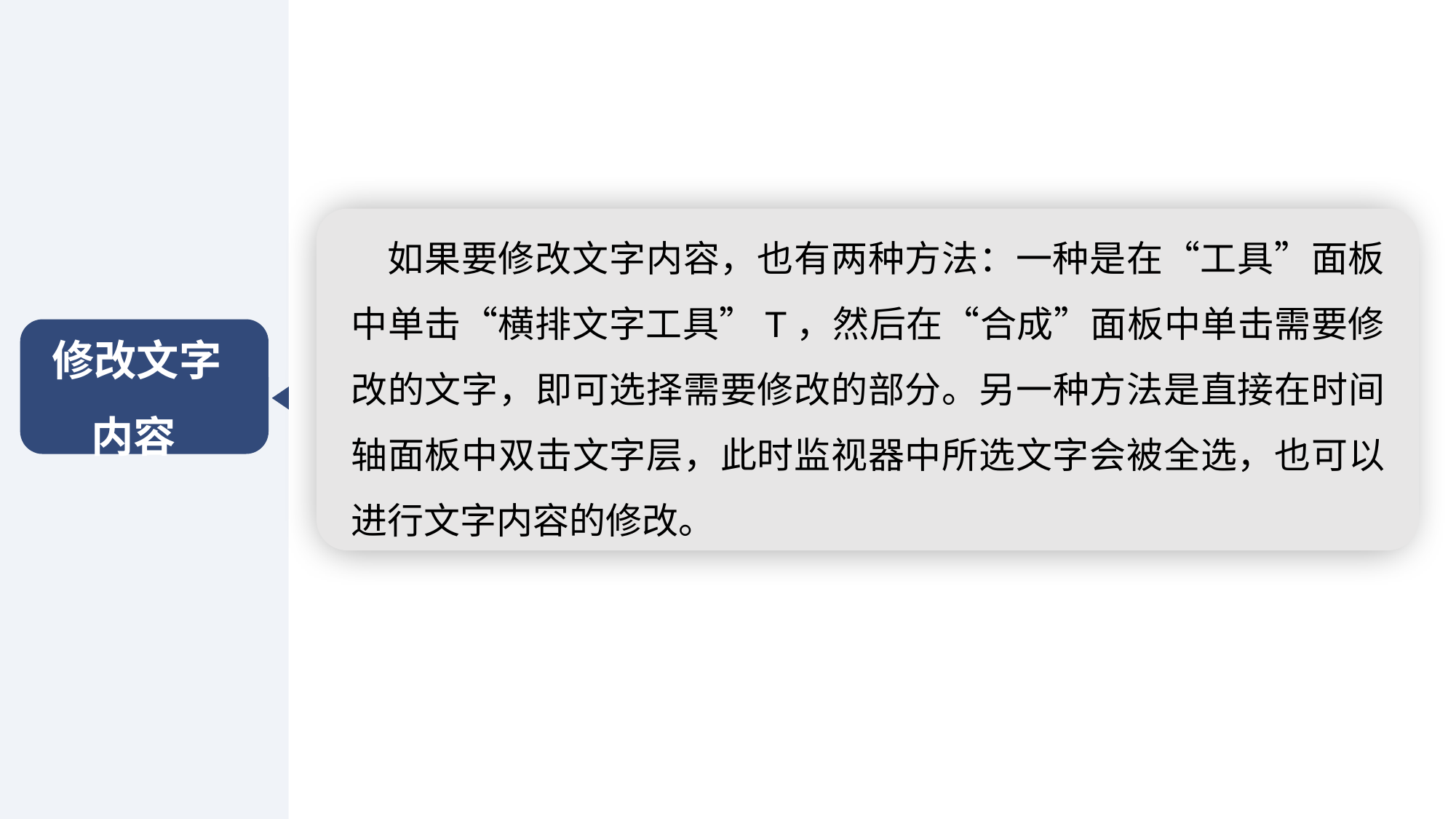

如果要修改文字内容，也有两种方法：一种是在“工具”面板中单击“横排文字工具”T，然后在“合成”面板中单击需要修改的文字，即可选择需要修改的部分。另一种方法是直接在时间轴面板中双击文字层，此时监视器中所选文字会被全选，也可以进行文字内容的修改。
修改文字
   内容